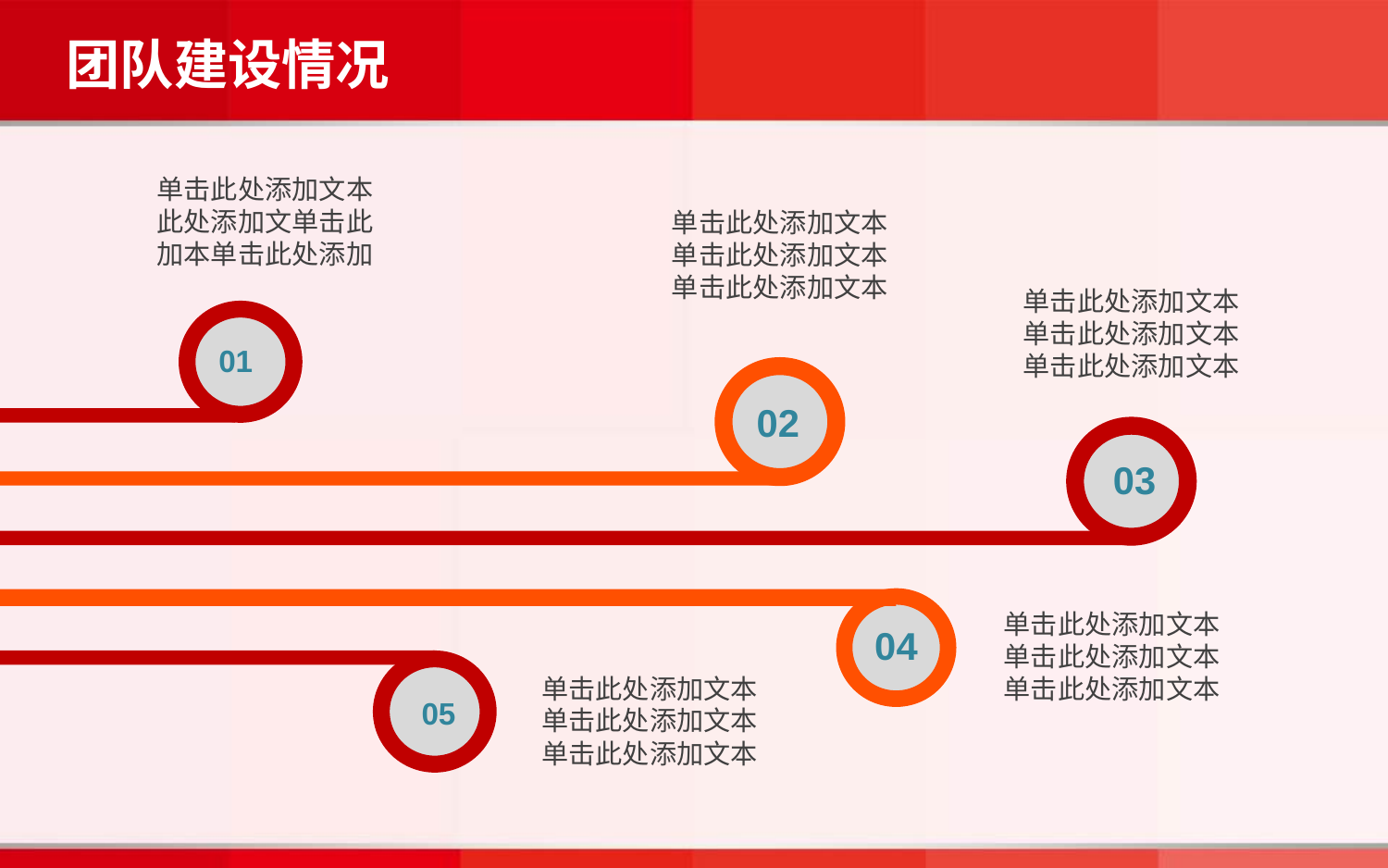

团队建设情况
单击此处添加文本
此处添加文单击此
加本单击此处添加
单击此处添加文本
单击此处添加文本
单击此处添加文本
单击此处添加文本
单击此处添加文本
单击此处添加文本

01

02

03

04
单击此处添加文本
单击此处添加文本
单击此处添加文本

05
单击此处添加文本
单击此处添加文本
单击此处添加文本